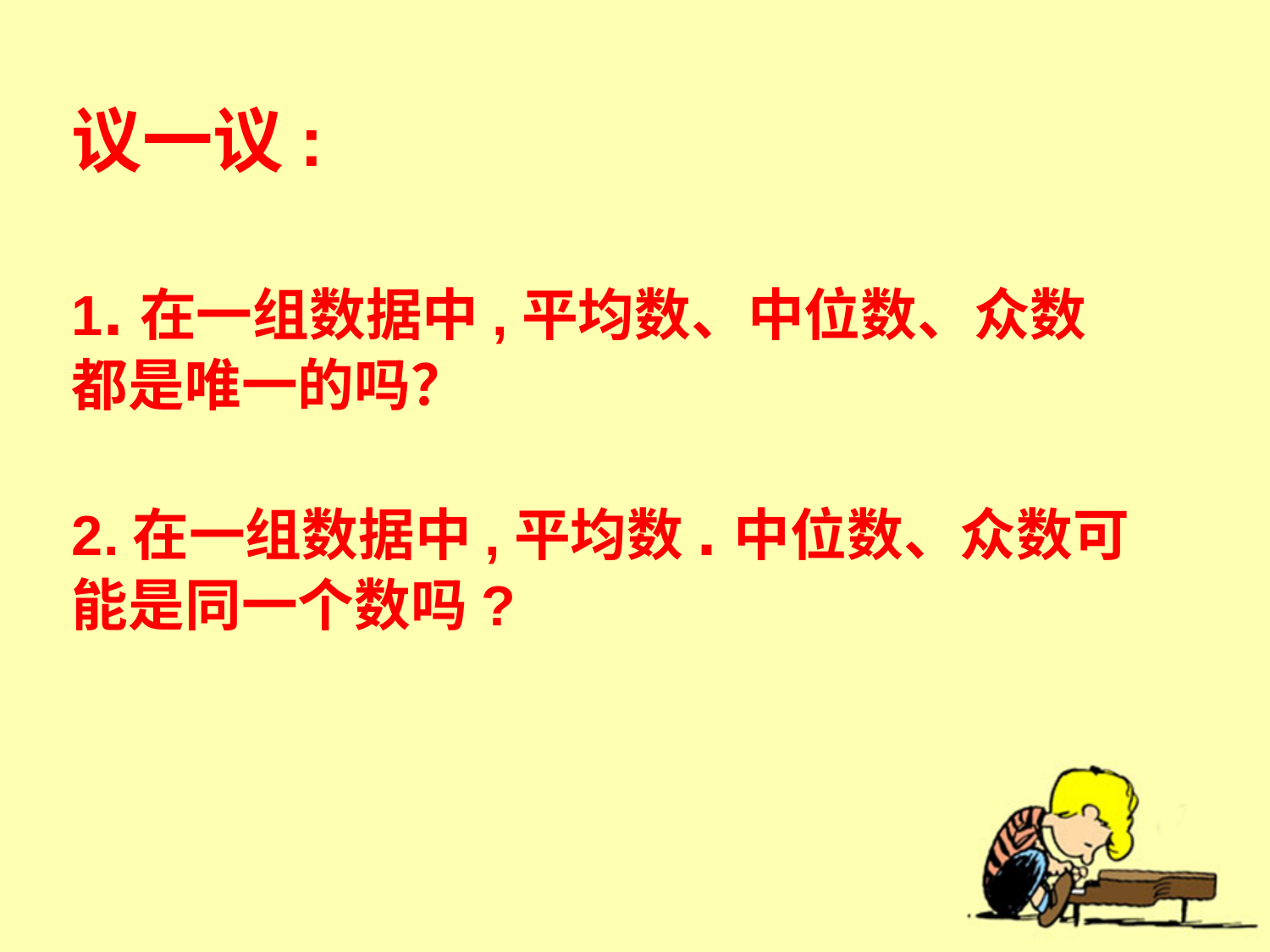

议一议:

1.在一组数据中,平均数、中位数、众数都是唯一的吗？

2.在一组数据中,平均数.中位数、众数可能是同一个数吗?